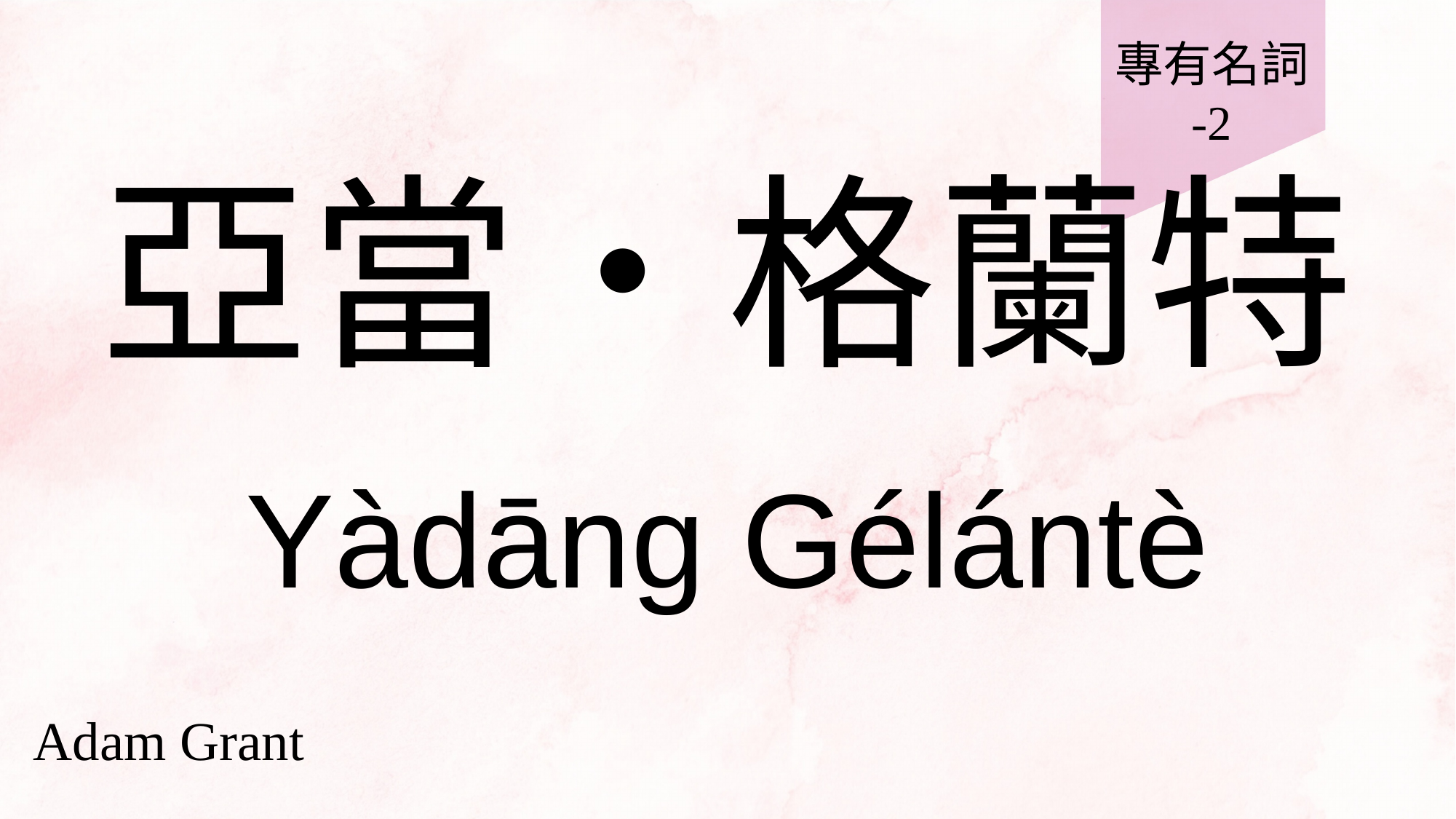

專有名詞
-2
# 亞當‧格蘭特
Yàdāng Gélántè
Adam Grant